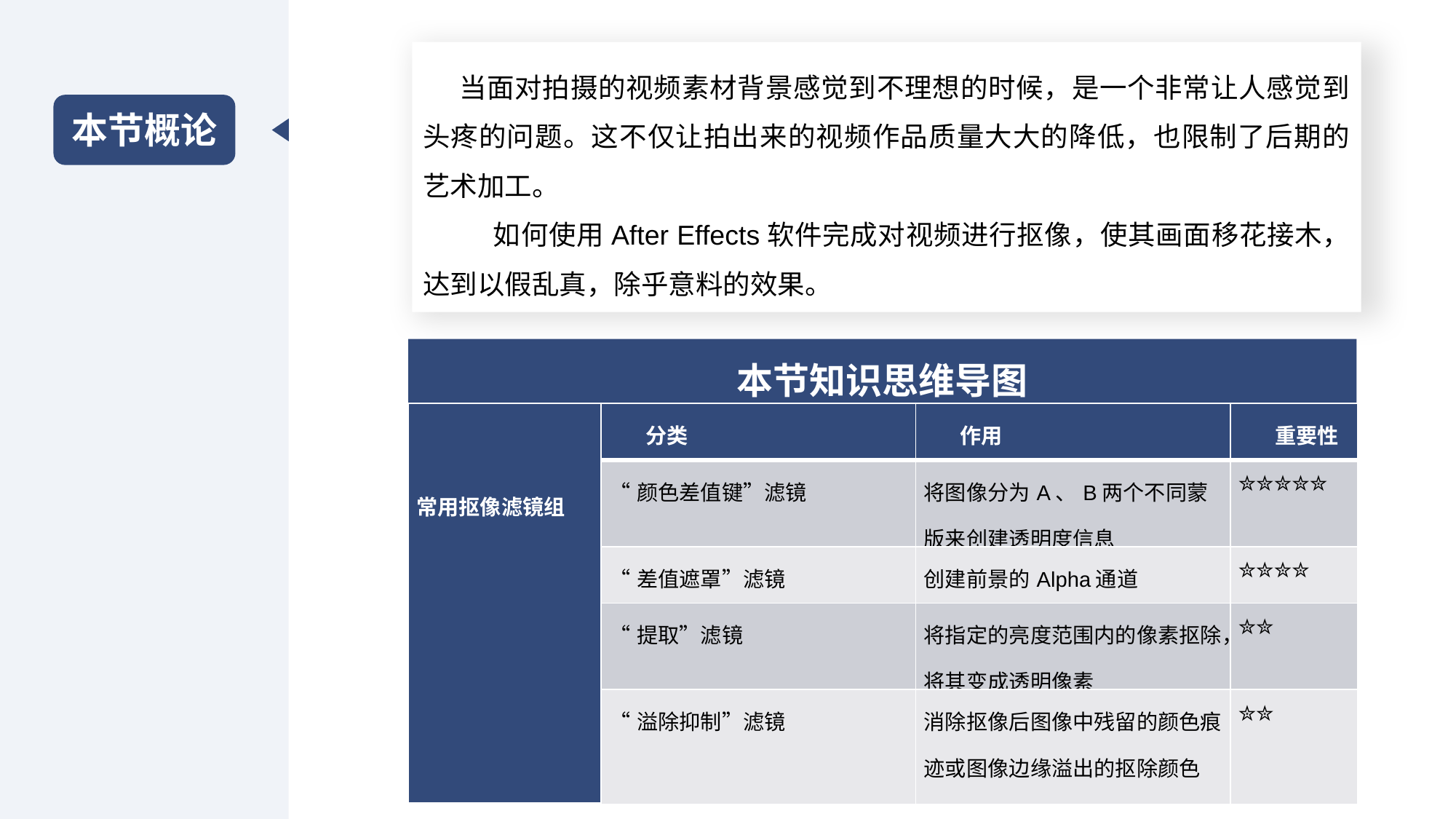

当面对拍摄的视频素材背景感觉到不理想的时候，是一个非常让人感觉到头疼的问题。这不仅让拍出来的视频作品质量大大的降低，也限制了后期的艺术加工。
    如何使用After Effects软件完成对视频进行抠像，使其画面移花接木，达到以假乱真，除乎意料的效果。

本节概论

本节知识思维导图
| 常用抠像滤镜组 | 分类 | 作用 | 重要性 |
| --- | --- | --- | --- |
|  | “颜色差值键”滤镜 | 将图像分为A、B两个不同蒙版来创建透明度信息 | ✮✮✮✮✮ |
|  | “差值遮罩”滤镜 | 创建前景的Alpha通道 | ✮✮✮✮ |
|  | “提取”滤镜 | 将指定的亮度范围内的像素抠除，将其变成透明像素 | ✮✮ |
|  | “溢除抑制”滤镜 | 消除抠像后图像中残留的颜色痕迹或图像边缘溢出的抠除颜色 | ✮✮ |